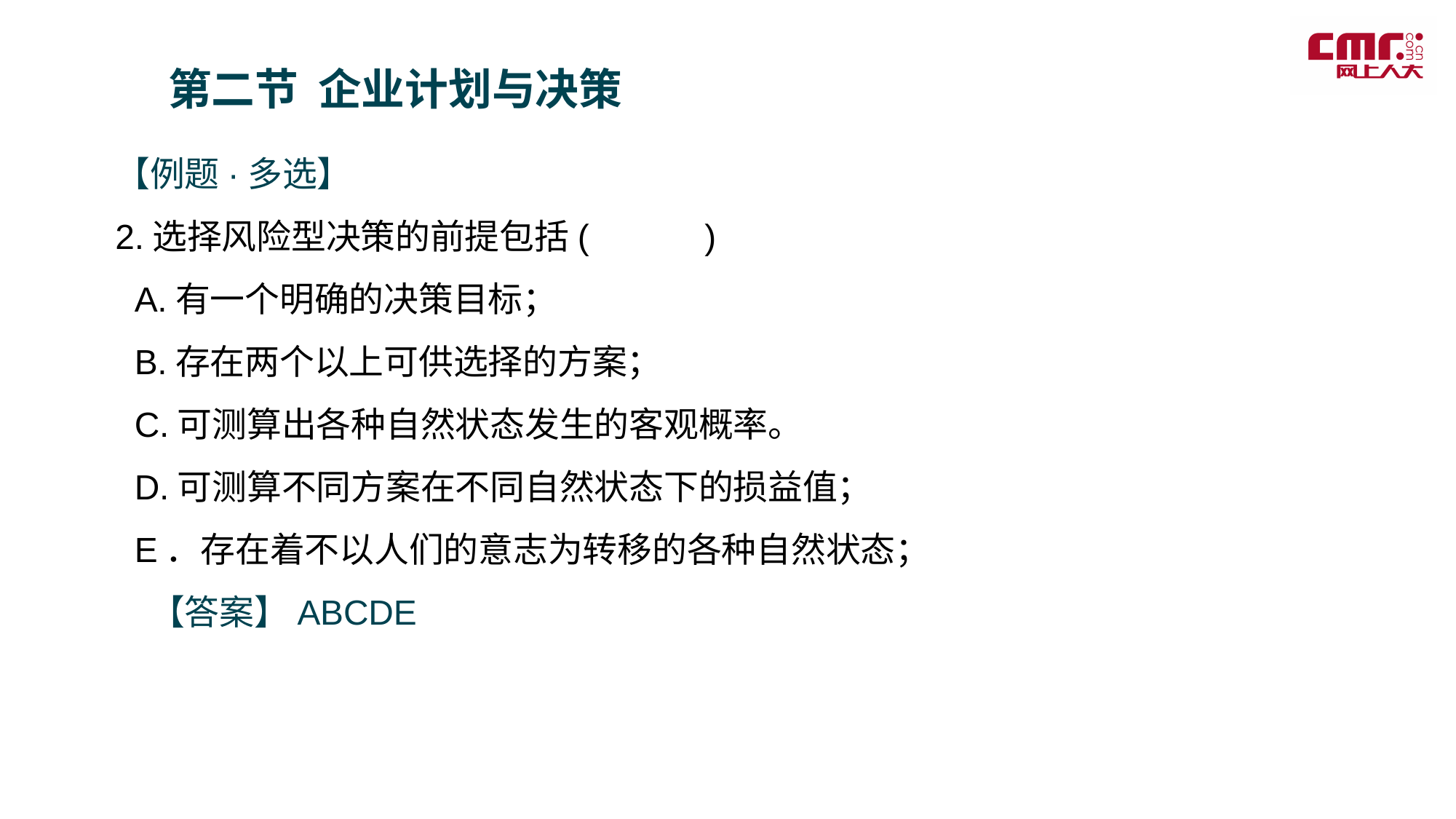

第二节  企业计划与决策
【例题·多选】
2.选择风险型决策的前提包括(            )
  A.有一个明确的决策目标；
  B.存在两个以上可供选择的方案；
  C.可测算出各种自然状态发生的客观概率。
  D.可测算不同方案在不同自然状态下的损益值；
  E．存在着不以人们的意志为转移的各种自然状态；
　【答案】ABCDE